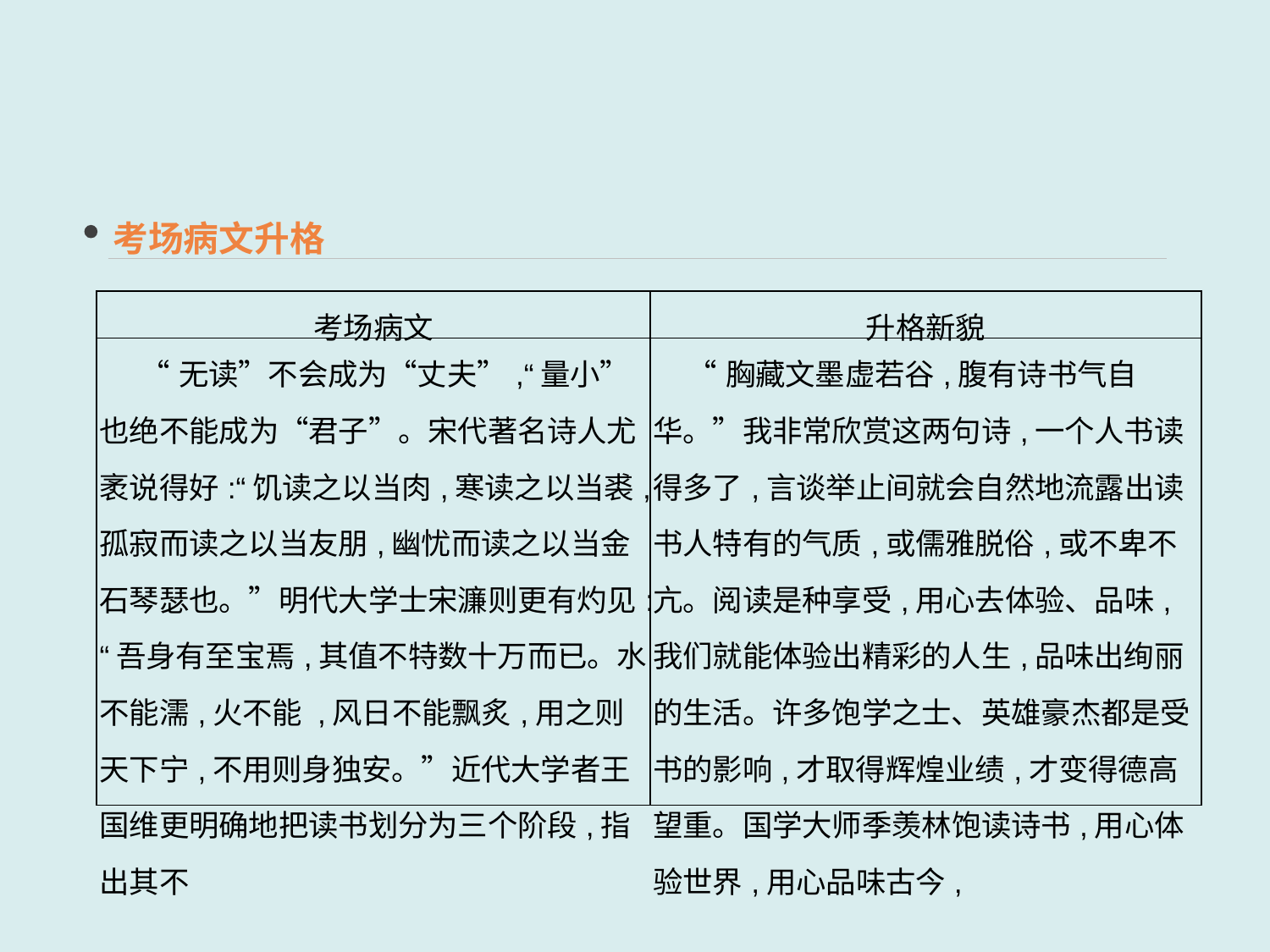

考场病文升格

| 考场病文 | 升格新貌 |
| --- | --- |
| “无读”不会成为“丈夫”,“量小”也绝不能成为“君子”。宋代著名诗人尤袤说得好:“饥读之以当肉,寒读之以当裘,孤寂而读之以当友朋,幽忧而读之以当金石琴瑟也。”明代大学士宋濂则更有灼见:“吾身有至宝焉,其值不特数十万而已。水不能濡,火不能 ,风日不能飘炙,用之则天下宁,不用则身独安。”近代大学者王国维更明确地把读书划分为三个阶段,指出其不 | “胸藏文墨虚若谷,腹有诗书气自华。”我非常欣赏这两句诗,一个人书读得多了,言谈举止间就会自然地流露出读书人特有的气质,或儒雅脱俗,或不卑不亢。阅读是种享受,用心去体验、品味,我们就能体验出精彩的人生,品味出绚丽的生活。许多饱学之士、英雄豪杰都是受书的影响,才取得辉煌业绩,才变得德高望重。国学大师季羡林饱读诗书,用心体验世界,用心品味古今, |